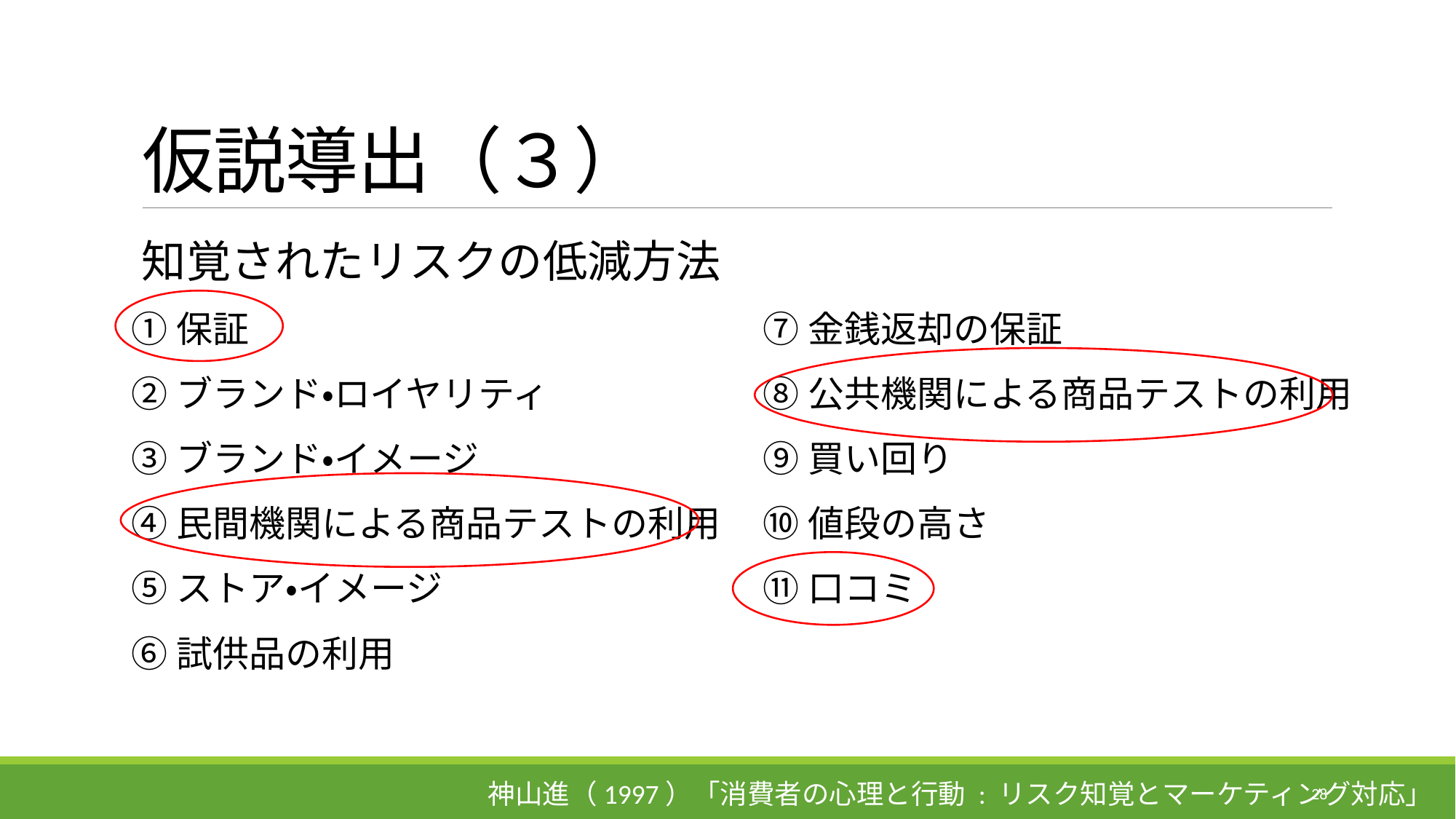

# 仮説導出（３）
知覚されたリスクの低減方法

①保証
②ブランド・ロイヤリティ
③ブランド・イメージ
④民間機関による商品テストの利用
⑤ストア・イメージ
⑥試供品の利用

⑦金銭返却の保証
⑧公共機関による商品テストの利用
⑨買い回り
⑩値段の高さ
⑪口コミ

神山進（1997）「消費者の心理と行動 : リスク知覚とマーケティング対応」
28